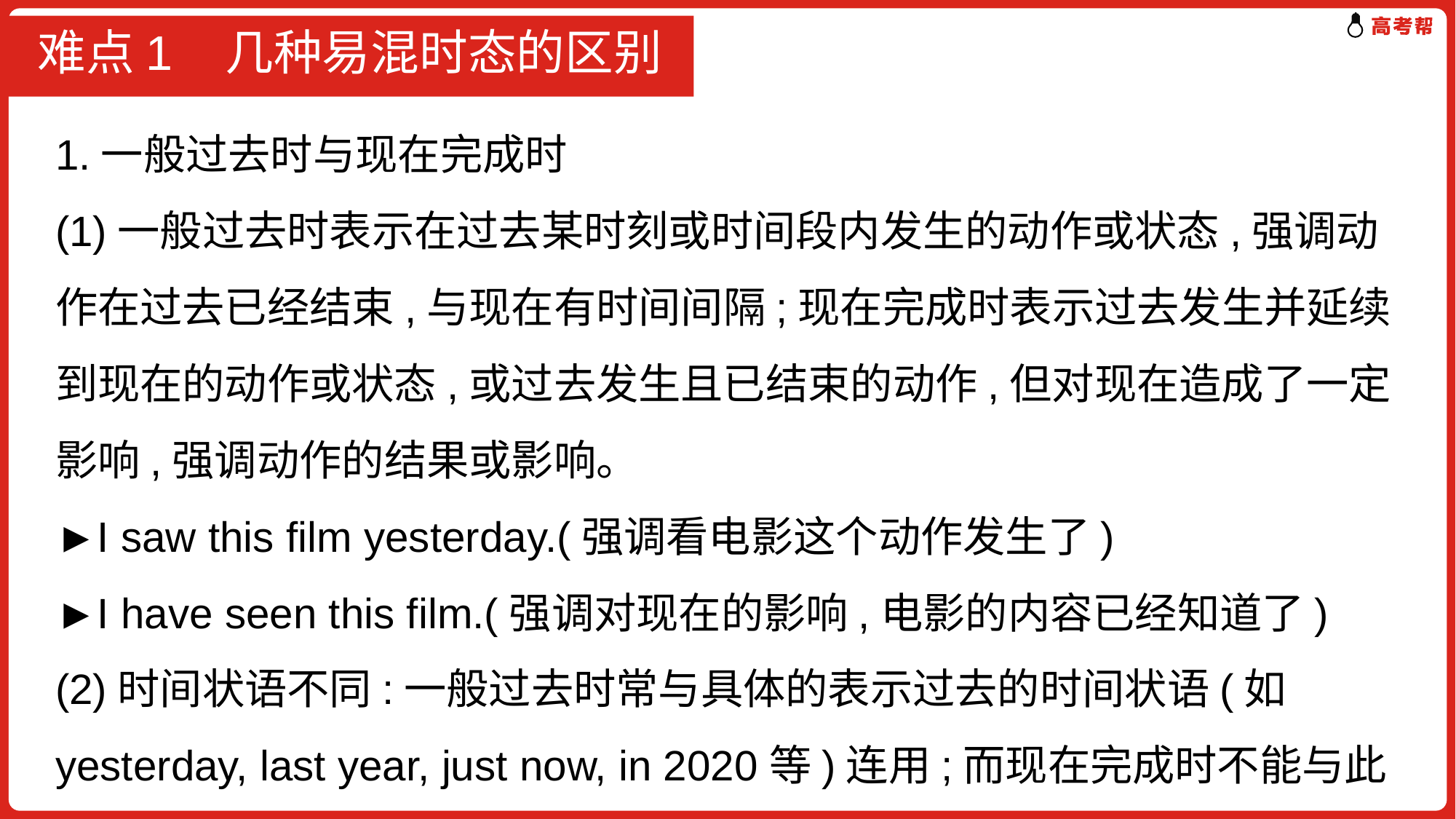

# 难点1   几种易混时态的区别
1.一般过去时与现在完成时
(1)一般过去时表示在过去某时刻或时间段内发生的动作或状态,强调动作在过去已经结束,与现在有时间间隔;现在完成时表示过去发生并延续到现在的动作或状态,或过去发生且已结束的动作,但对现在造成了一定影响,强调动作的结果或影响。
►I saw this film yesterday.(强调看电影这个动作发生了)
►I have seen this film.(强调对现在的影响,电影的内容已经知道了)
(2)时间状语不同:一般过去时常与具体的表示过去的时间状语(如yesterday, last year, just now, in 2020等)连用;而现在完成时不能与此